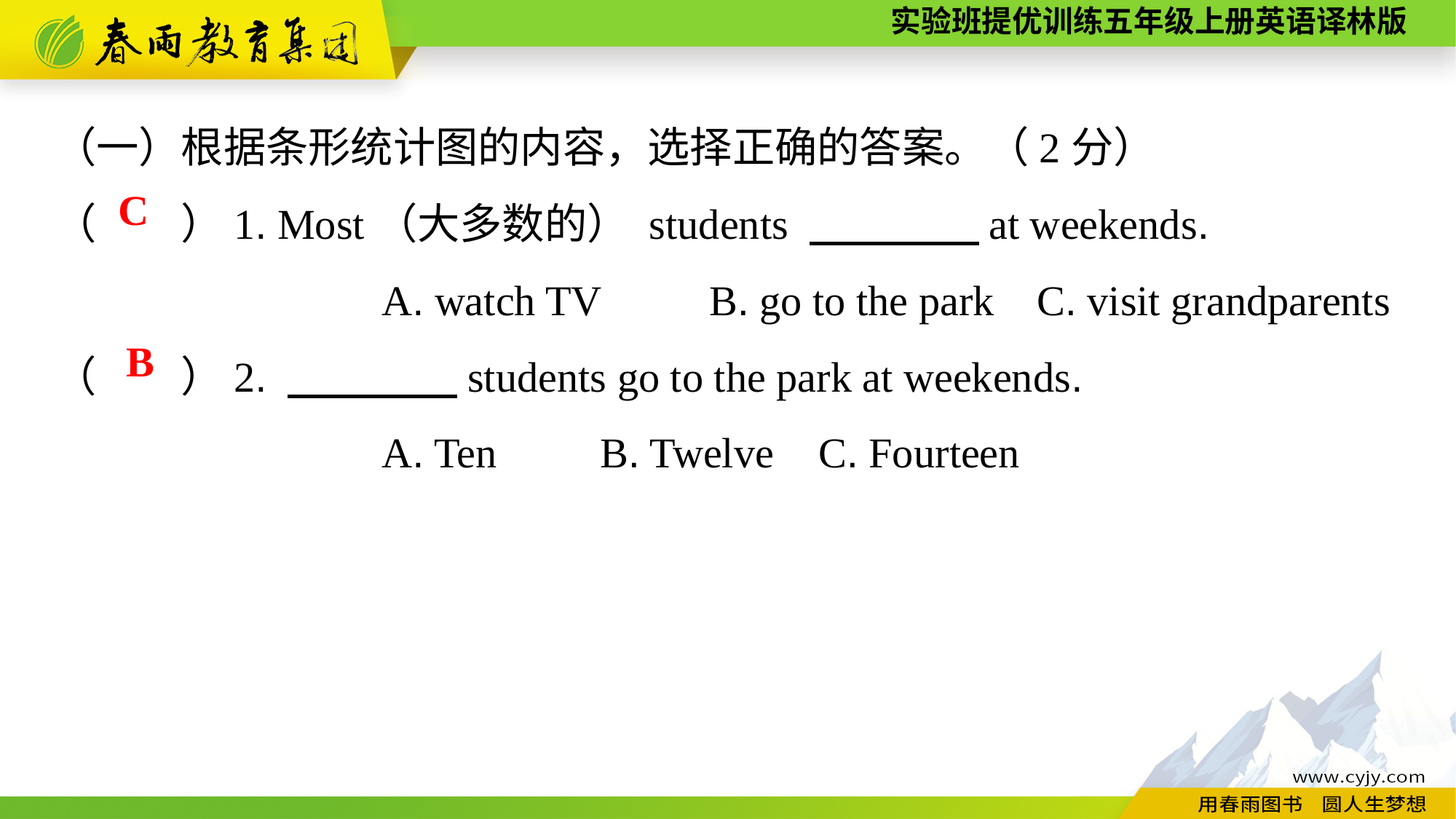

（一）根据条形统计图的内容，选择正确的答案。（2分）
（　　）1. Most（大多数的） students 　　　　at weekends.
			A. watch TV	B. go to the park	C. visit grandparents
（　　）2. 　　　　students go to the park at weekends.
			A. Ten	B. Twelve	C. Fourteen
C
B